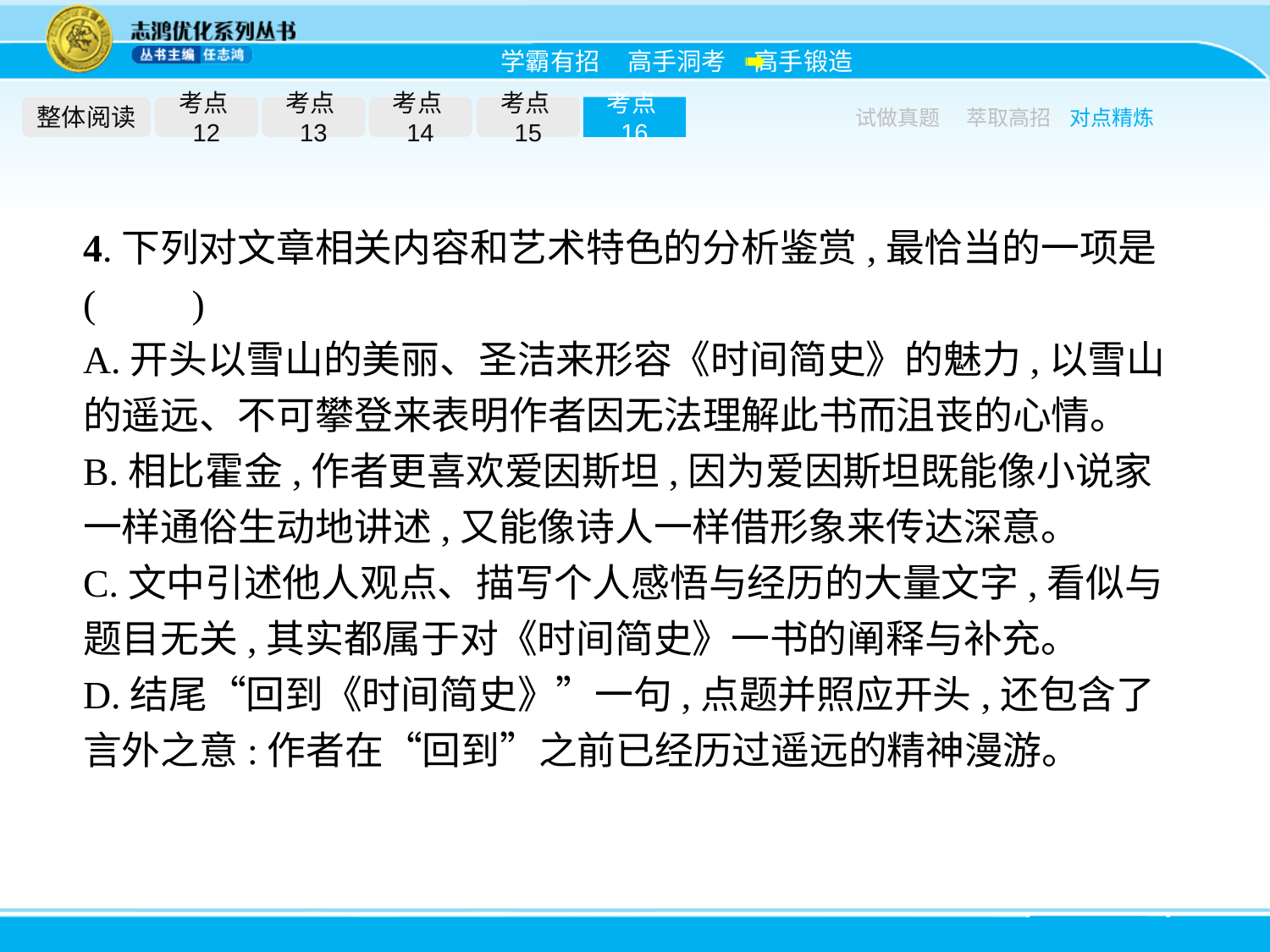

整体阅读
考点12
考点13
考点14
考点15
考点16
试做真题
萃取高招
对点精炼
4.下列对文章相关内容和艺术特色的分析鉴赏,最恰当的一项是(　　)
A.开头以雪山的美丽、圣洁来形容《时间简史》的魅力,以雪山的遥远、不可攀登来表明作者因无法理解此书而沮丧的心情。
B.相比霍金,作者更喜欢爱因斯坦,因为爱因斯坦既能像小说家一样通俗生动地讲述,又能像诗人一样借形象来传达深意。
C.文中引述他人观点、描写个人感悟与经历的大量文字,看似与题目无关,其实都属于对《时间简史》一书的阐释与补充。
D.结尾“回到《时间简史》”一句,点题并照应开头,还包含了言外之意:作者在“回到”之前已经历过遥远的精神漫游。